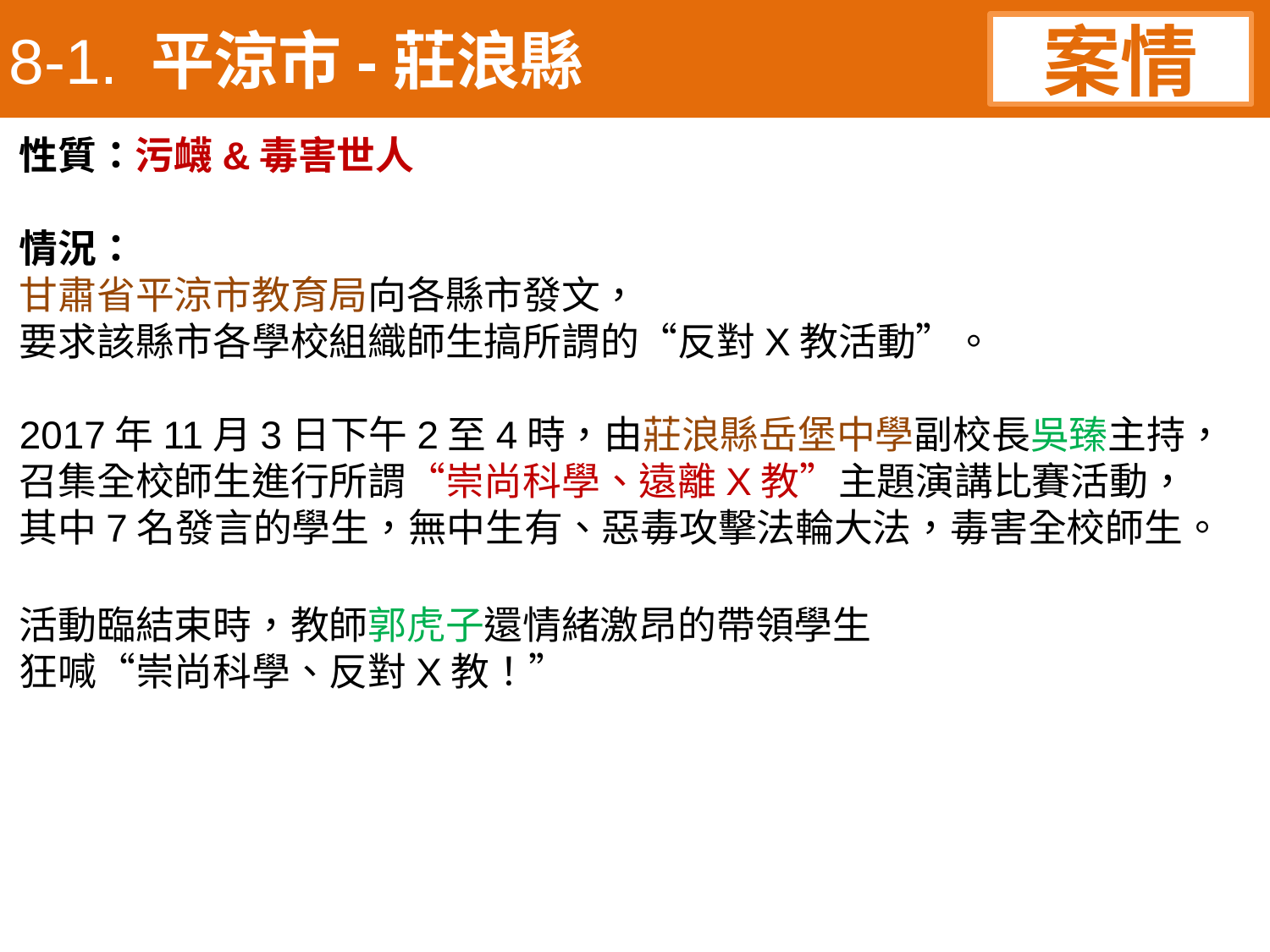

8-1. 平涼市-莊浪縣
案情

性質：污衊&毒害世人

情況：
甘肅省平涼市教育局向各縣市發文，
要求該縣市各學校組織師生搞所謂的“反對X教活動”。

2017年11月3日下午2至4時，由莊浪縣岳堡中學副校長吳臻主持，
召集全校師生進行所謂“崇尚科學、遠離X教”主題演講比賽活動，
其中7名發言的學生，無中生有、惡毒攻擊法輪大法，毒害全校師生。

活動臨結束時，教師郭虎子還情緒激昂的帶領學生
狂喊“崇尚科學、反對X教！”